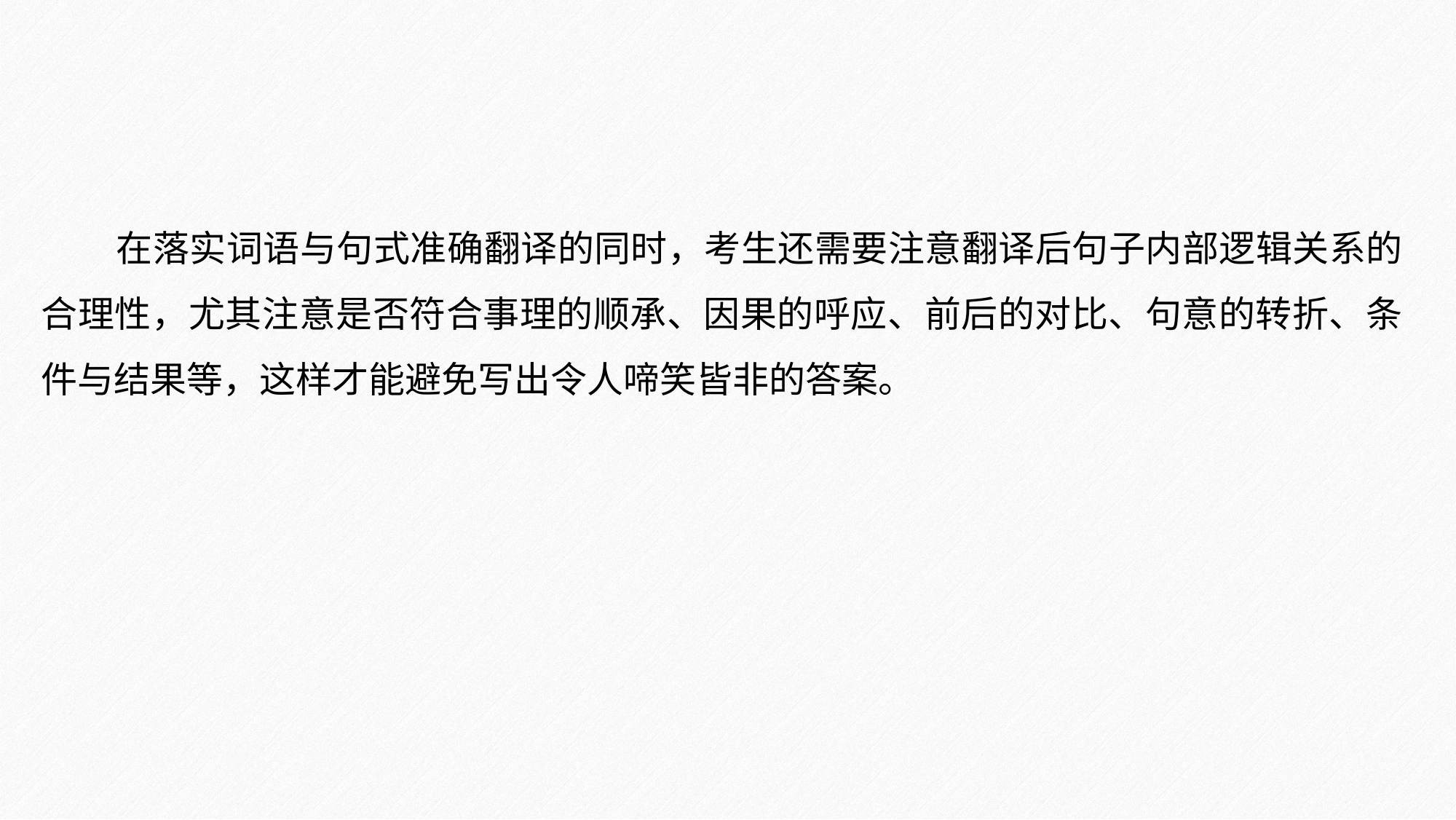

在落实词语与句式准确翻译的同时，考生还需要注意翻译后句子内部逻辑关系的合理性，尤其注意是否符合事理的顺承、因果的呼应、前后的对比、句意的转折、条件与结果等，这样才能避免写出令人啼笑皆非的答案。